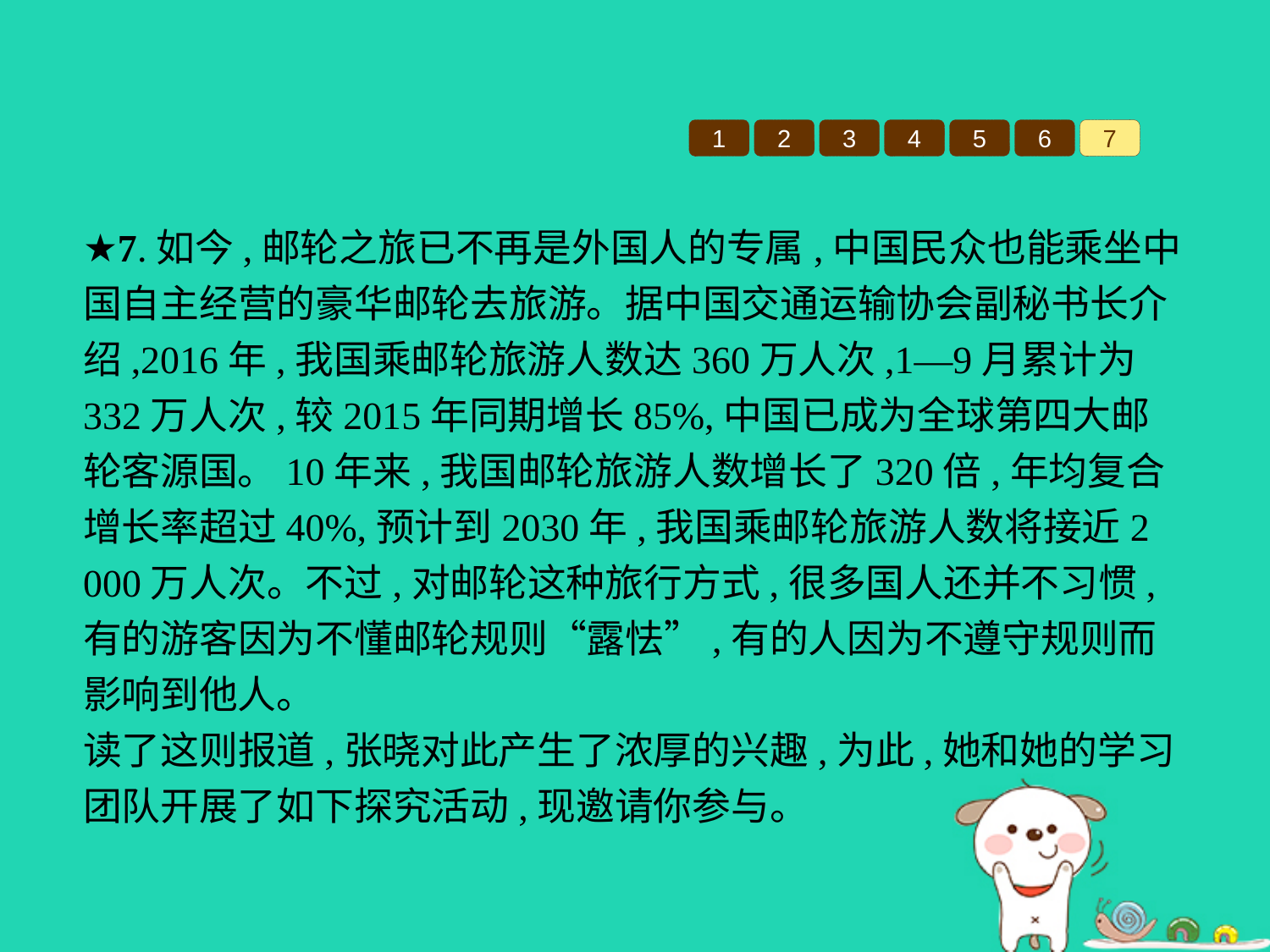

1
2
3
4
5
6
7
★7.如今,邮轮之旅已不再是外国人的专属,中国民众也能乘坐中国自主经营的豪华邮轮去旅游。据中国交通运输协会副秘书长介绍,2016年,我国乘邮轮旅游人数达360万人次,1—9月累计为332万人次,较2015年同期增长85%,中国已成为全球第四大邮轮客源国。10年来,我国邮轮旅游人数增长了320倍,年均复合增长率超过40%,预计到2030年,我国乘邮轮旅游人数将接近2 000万人次。不过,对邮轮这种旅行方式,很多国人还并不习惯,有的游客因为不懂邮轮规则“露怯”,有的人因为不遵守规则而影响到他人。
读了这则报道,张晓对此产生了浓厚的兴趣,为此,她和她的学习团队开展了如下探究活动,现邀请你参与。